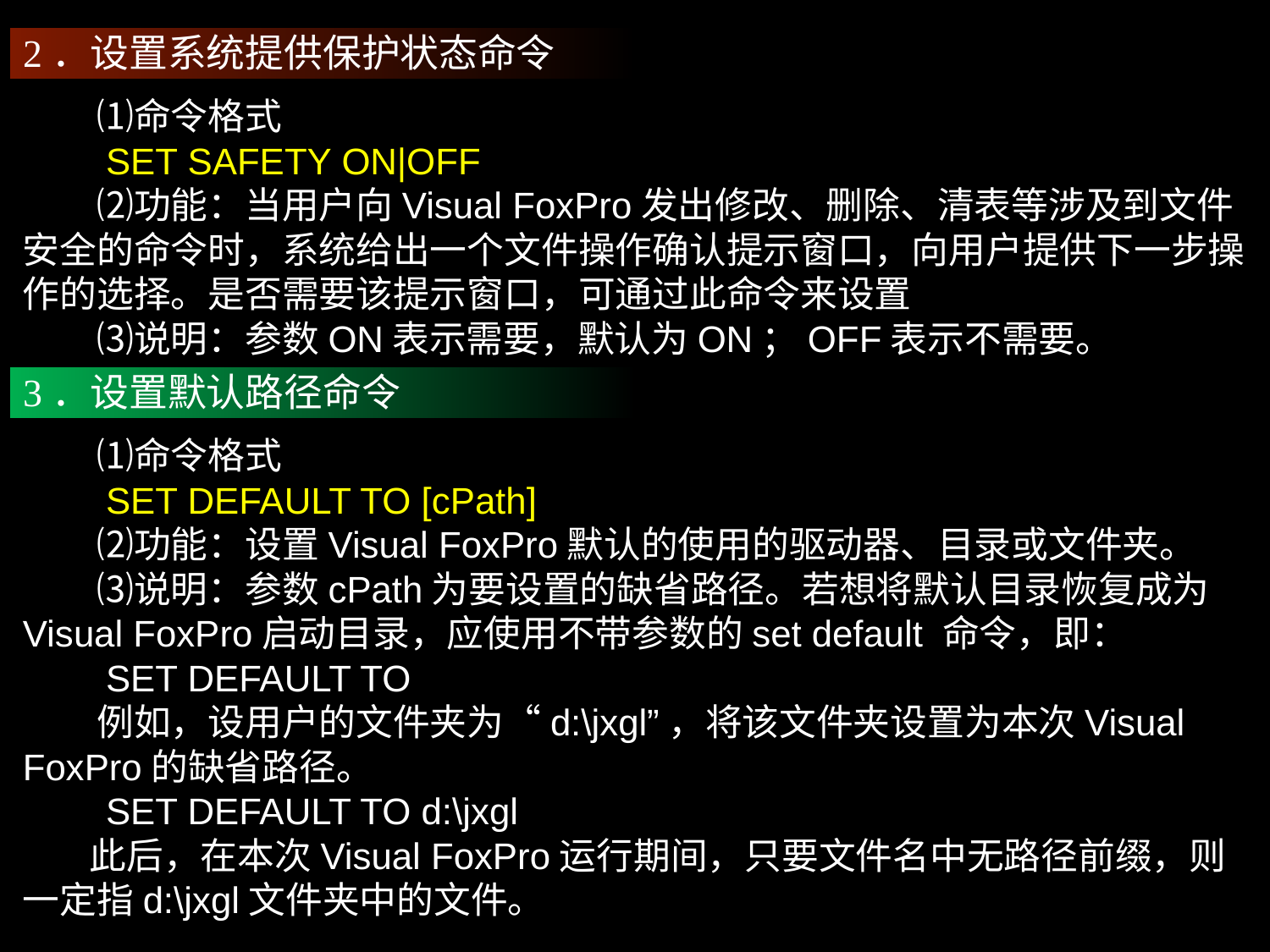

2．设置系统提供保护状态命令
　　⑴命令格式
　　SET SAFETY ON|OFF
　　⑵功能：当用户向Visual FoxPro发出修改、删除、清表等涉及到文件安全的命令时，系统给出一个文件操作确认提示窗口，向用户提供下一步操作的选择。是否需要该提示窗口，可通过此命令来设置
　　⑶说明：参数ON表示需要，默认为ON；OFF表示不需要。
3．设置默认路径命令
　　⑴命令格式
　　SET DEFAULT TO [cPath]
　　⑵功能：设置Visual FoxPro默认的使用的驱动器、目录或文件夹。
　　⑶说明：参数cPath为要设置的缺省路径。若想将默认目录恢复成为Visual FoxPro启动目录，应使用不带参数的set default 命令，即：
　　SET DEFAULT TO
　　例如，设用户的文件夹为“d:\jxgl”，将该文件夹设置为本次Visual FoxPro的缺省路径。
　　SET DEFAULT TO d:\jxgl
       此后，在本次Visual FoxPro运行期间，只要文件名中无路径前缀，则一定指d:\jxgl文件夹中的文件。